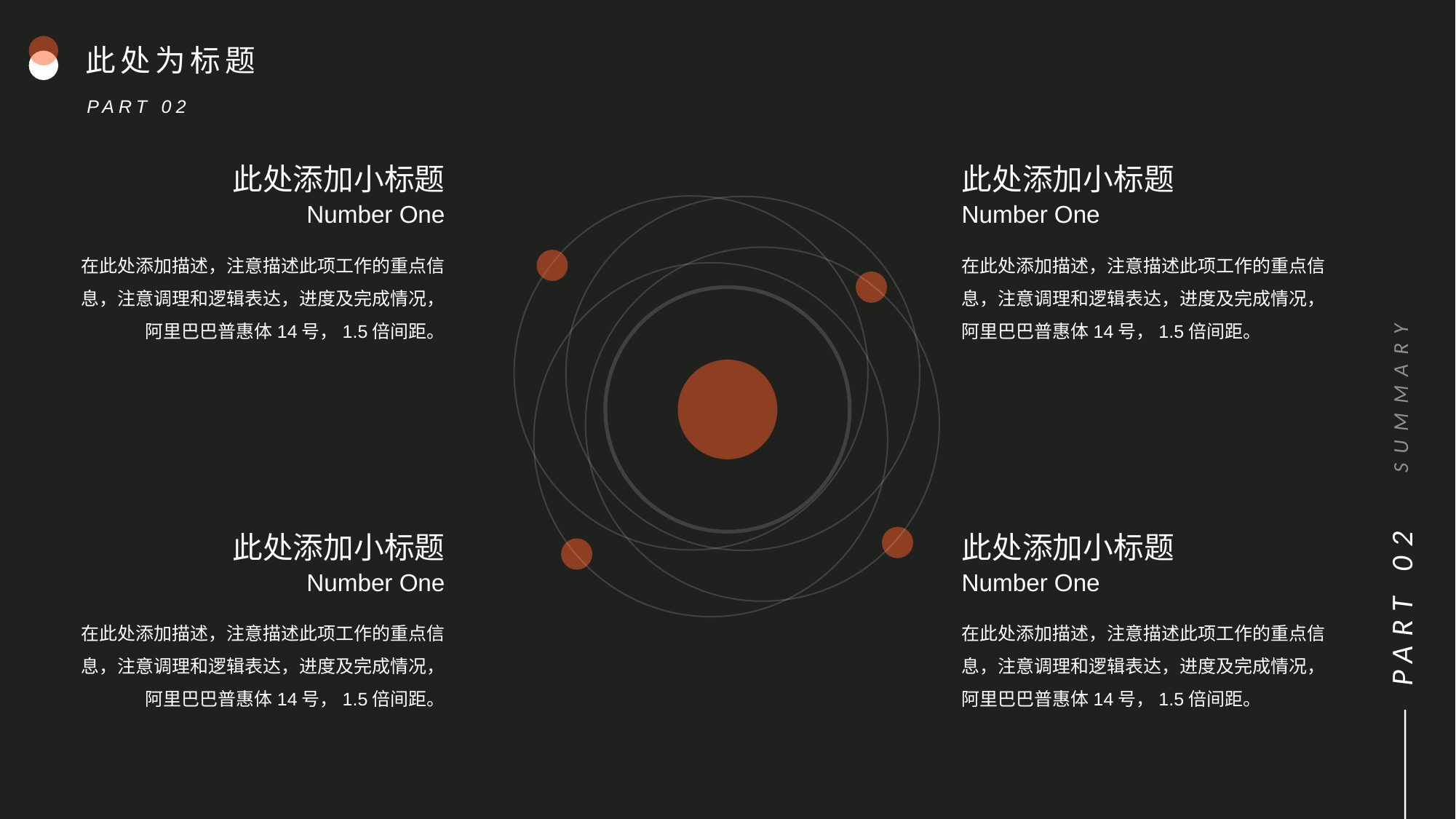

SUMMARY REPORT
此处为标题

PART 02
此处添加小标题
此处添加小标题
Number One
Number One

在此处添加描述，注意描述此项工作的重点信息，注意调理和逻辑表达，进度及完成情况，阿里巴巴普惠体14号，1.5倍间距。
在此处添加描述，注意描述此项工作的重点信息，注意调理和逻辑表达，进度及完成情况，阿里巴巴普惠体14号，1.5倍间距。

此处添加小标题
此处添加小标题
PART 02

Number One
Number One
在此处添加描述，注意描述此项工作的重点信息，注意调理和逻辑表达，进度及完成情况，阿里巴巴普惠体14号，1.5倍间距。
在此处添加描述，注意描述此项工作的重点信息，注意调理和逻辑表达，进度及完成情况，阿里巴巴普惠体14号，1.5倍间距。